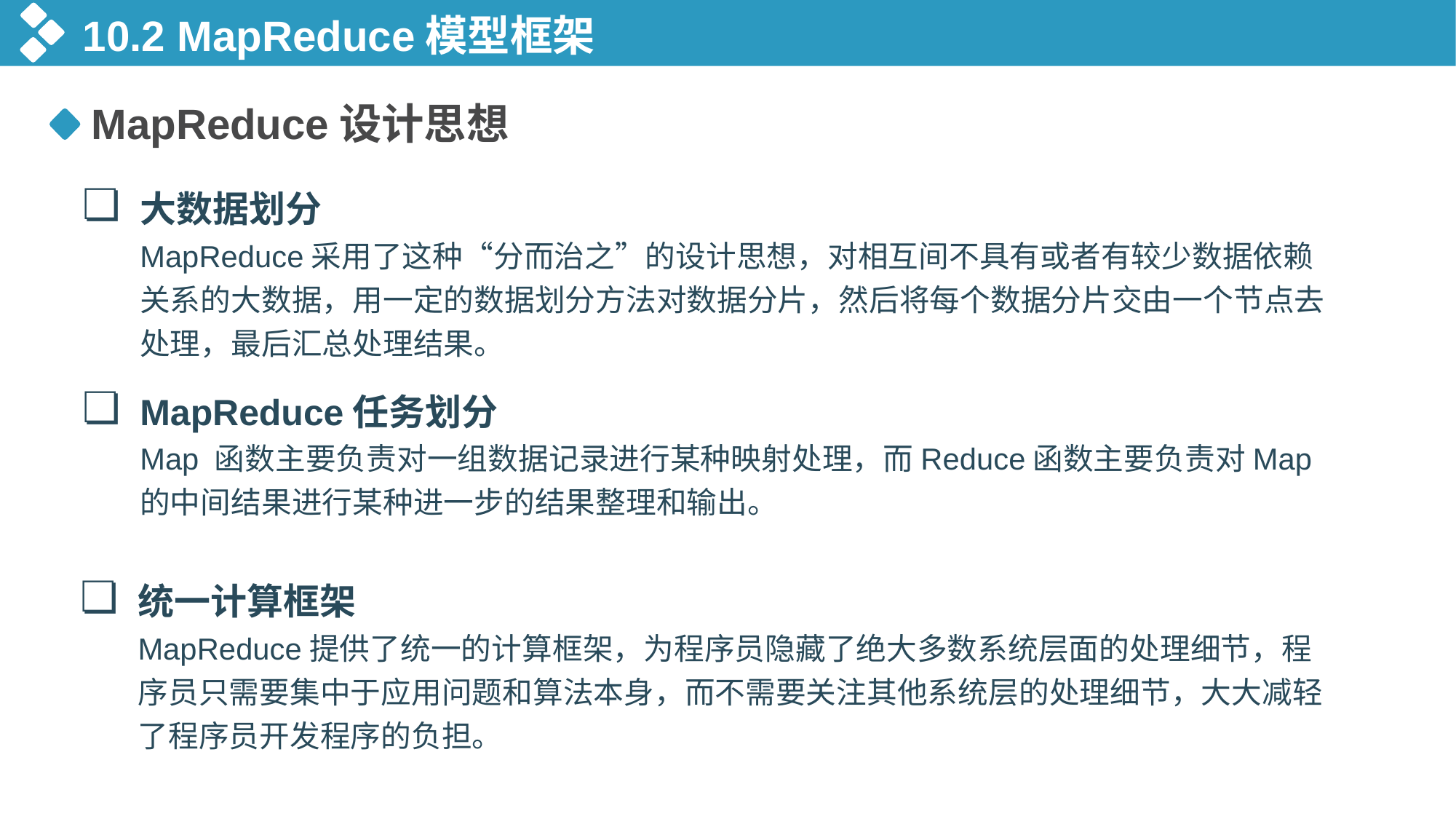

10.2 MapReduce模型框架
MapReduce设计思想

❏
大数据划分
MapReduce采用了这种“分而治之”的设计思想，对相互间不具有或者有较少数据依赖关系的大数据，用一定的数据划分方法对数据分片，然后将每个数据分片交由一个节点去处理，最后汇总处理结果。
❏
MapReduce任务划分
Map 函数主要负责对一组数据记录进行某种映射处理，而Reduce函数主要负责对Map的中间结果进行某种进一步的结果整理和输出。
❏
统一计算框架
MapReduce提供了统一的计算框架，为程序员隐藏了绝大多数系统层面的处理细节，程序员只需要集中于应用问题和算法本身，而不需要关注其他系统层的处理细节，大大减轻了程序员开发程序的负担。